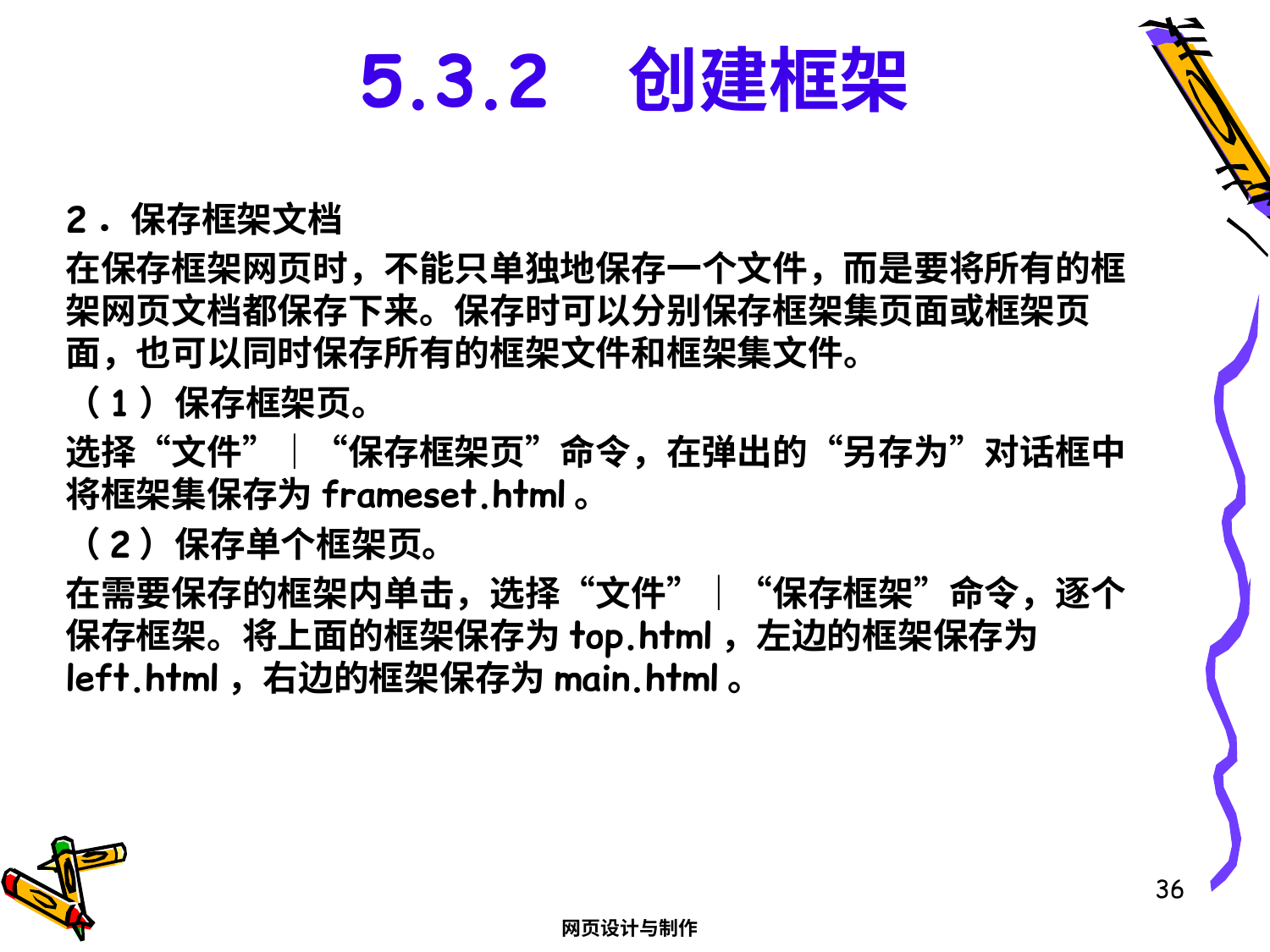

# 5.3.2  创建框架
2．保存框架文档
在保存框架网页时，不能只单独地保存一个文件，而是要将所有的框架网页文档都保存下来。保存时可以分别保存框架集页面或框架页面，也可以同时保存所有的框架文件和框架集文件。
（1）保存框架页。
选择“文件”｜“保存框架页”命令，在弹出的“另存为”对话框中将框架集保存为frameset.html。
（2）保存单个框架页。
在需要保存的框架内单击，选择“文件”｜“保存框架”命令，逐个保存框架。将上面的框架保存为top.html，左边的框架保存为left.html，右边的框架保存为main.html。

36
网页设计与制作